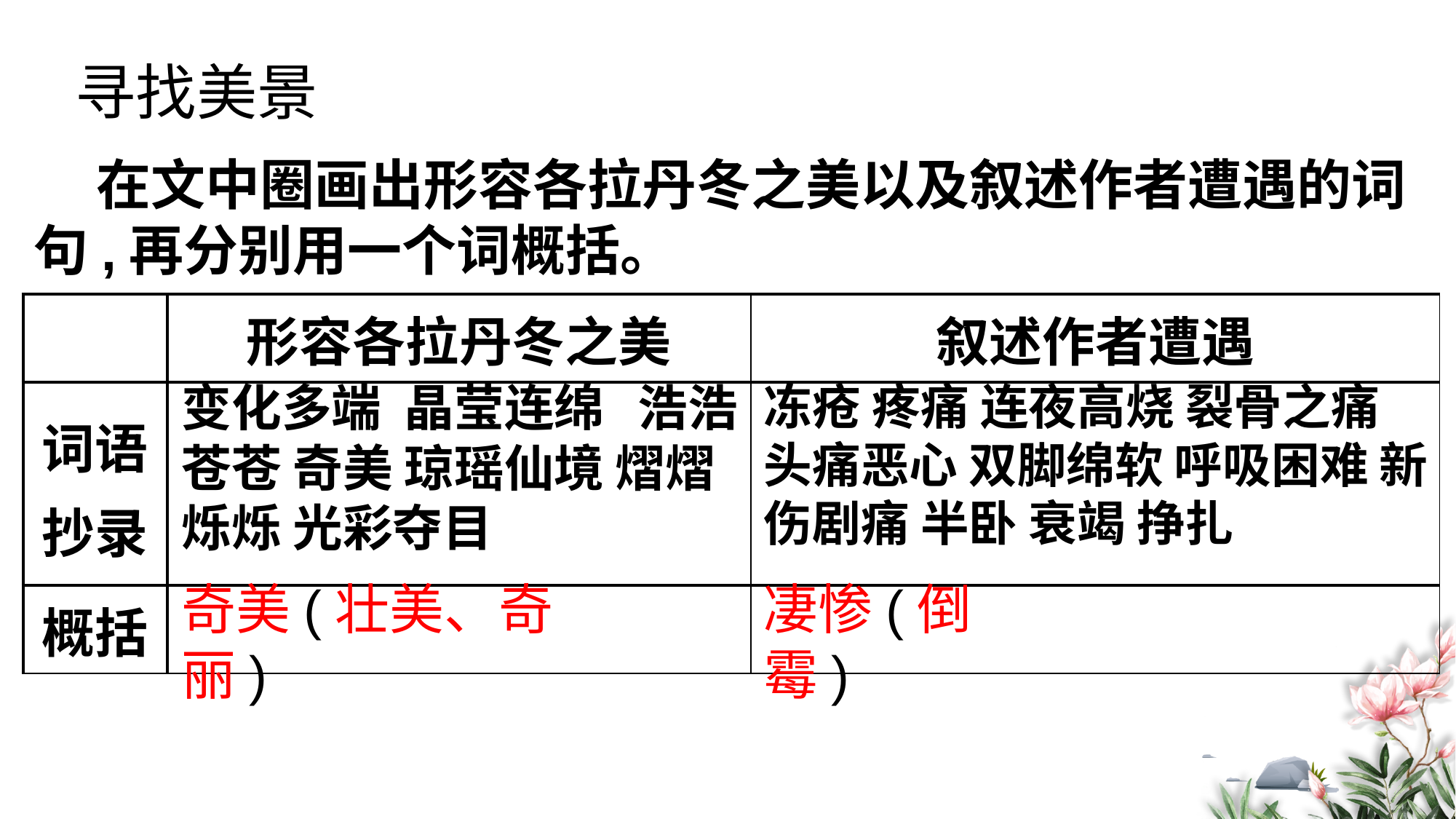

寻找美景
    在文中圈画出形容各拉丹冬之美以及叙述作者遭遇的词句,再分别用一个词概括。
|  | 形容各拉丹冬之美 | 叙述作者遭遇 |
| --- | --- | --- |
| 词语抄录 |  |  |
| 概括 |  |  |
变化多端  晶莹连绵   浩浩苍苍 奇美 琼瑶仙境 熠熠烁烁 光彩夺目
冻疮 疼痛 连夜高烧 裂骨之痛 头痛恶心 双脚绵软 呼吸困难 新伤剧痛 半卧 衰竭 挣扎
奇美(壮美、奇丽)
凄惨(倒霉)